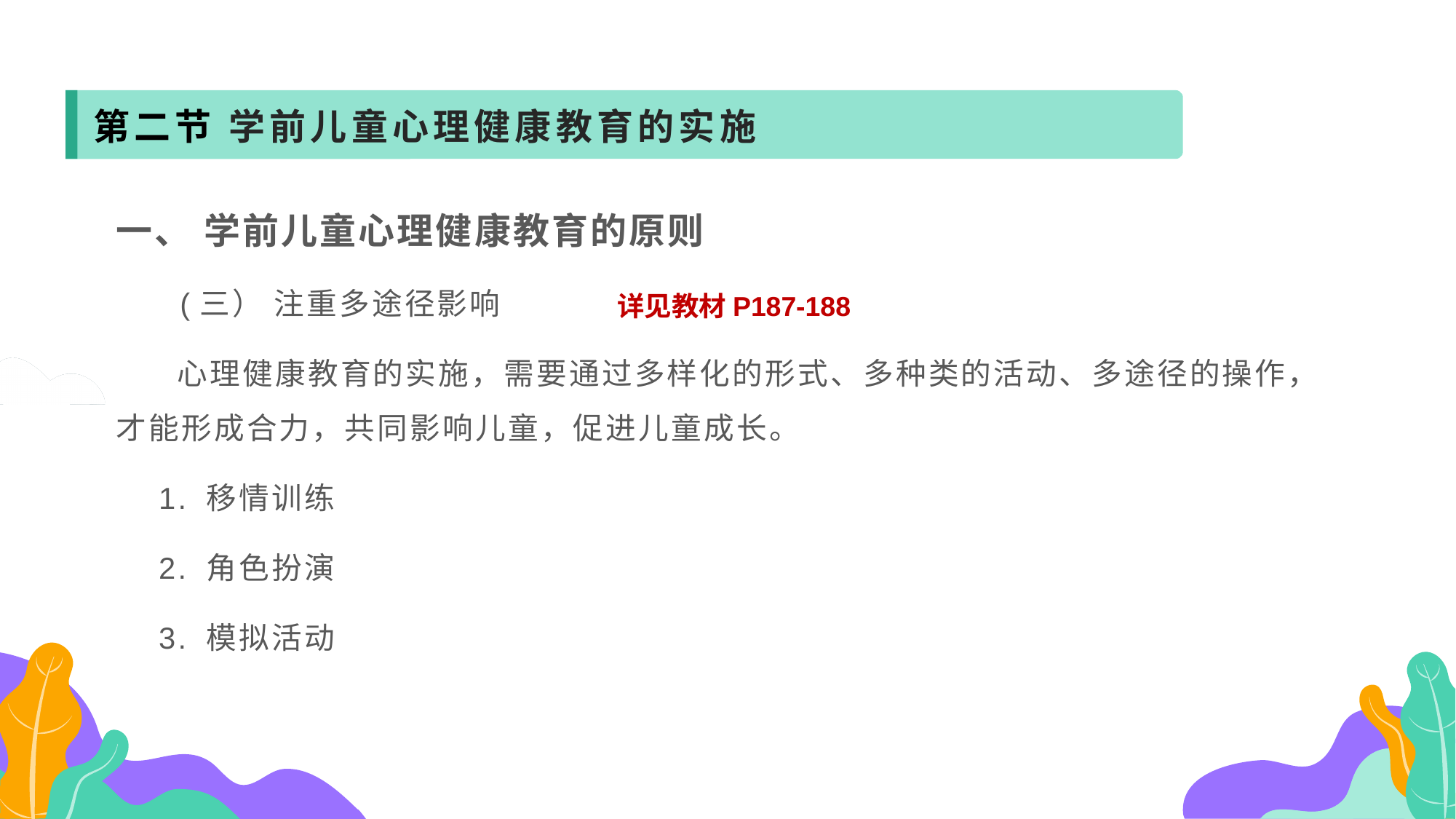

第二节 学前儿童心理健康教育的实施
一、 学前儿童心理健康教育的原则
      (三） 注重多途径影响
      心理健康教育的实施，需要通过多样化的形式、多种类的活动、多途径的操作，才能形成合力，共同影响儿童，促进儿童成长。
    1. 移情训练
    2. 角色扮演
    3. 模拟活动

详见教材P187-188